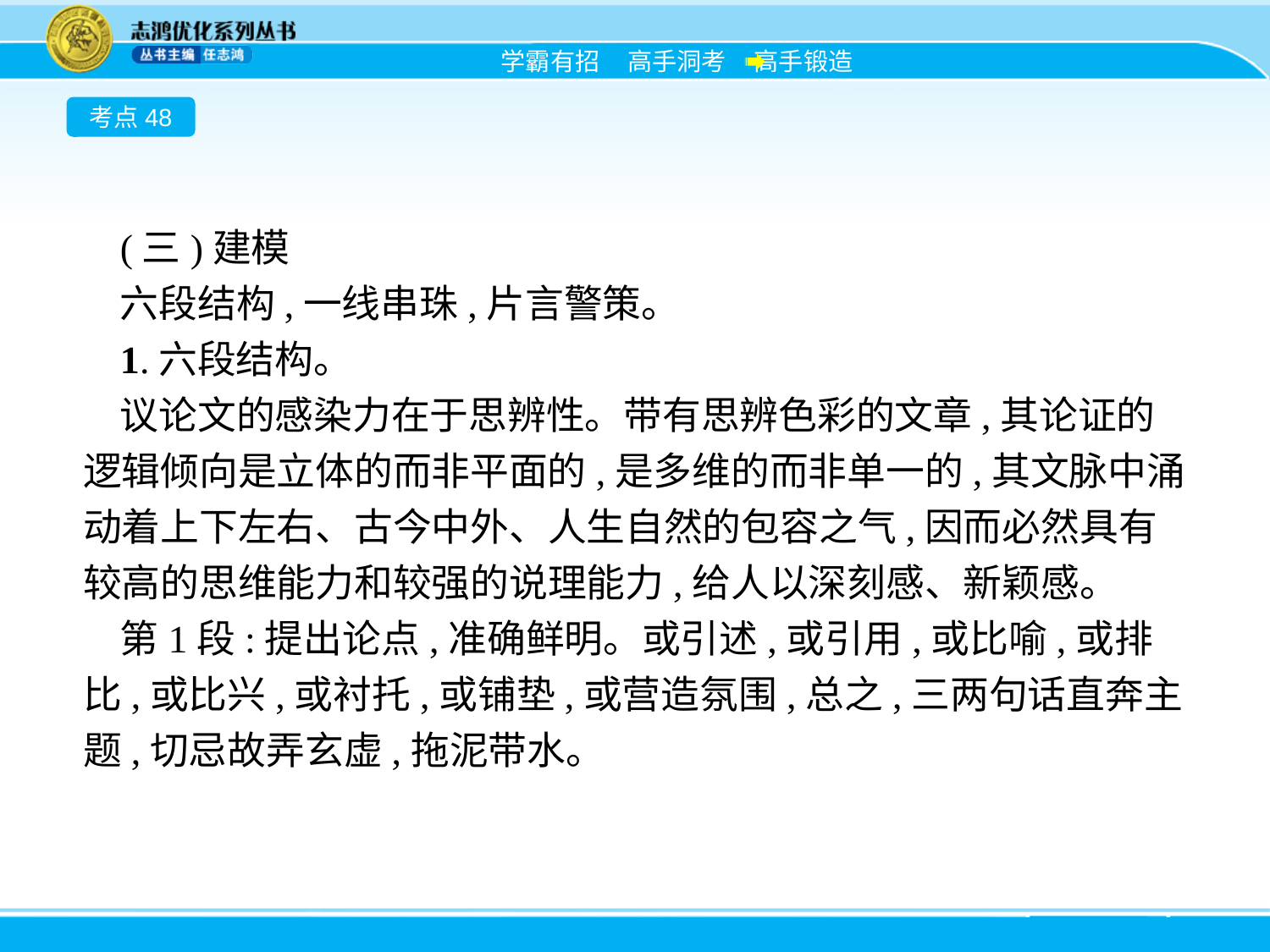

考点48
(三)建模
六段结构,一线串珠,片言警策。
1.六段结构。
议论文的感染力在于思辨性。带有思辨色彩的文章,其论证的逻辑倾向是立体的而非平面的,是多维的而非单一的,其文脉中涌动着上下左右、古今中外、人生自然的包容之气,因而必然具有较高的思维能力和较强的说理能力,给人以深刻感、新颖感。
第1段:提出论点,准确鲜明。或引述,或引用,或比喻,或排比,或比兴,或衬托,或铺垫,或营造氛围,总之,三两句话直奔主题,切忌故弄玄虚,拖泥带水。